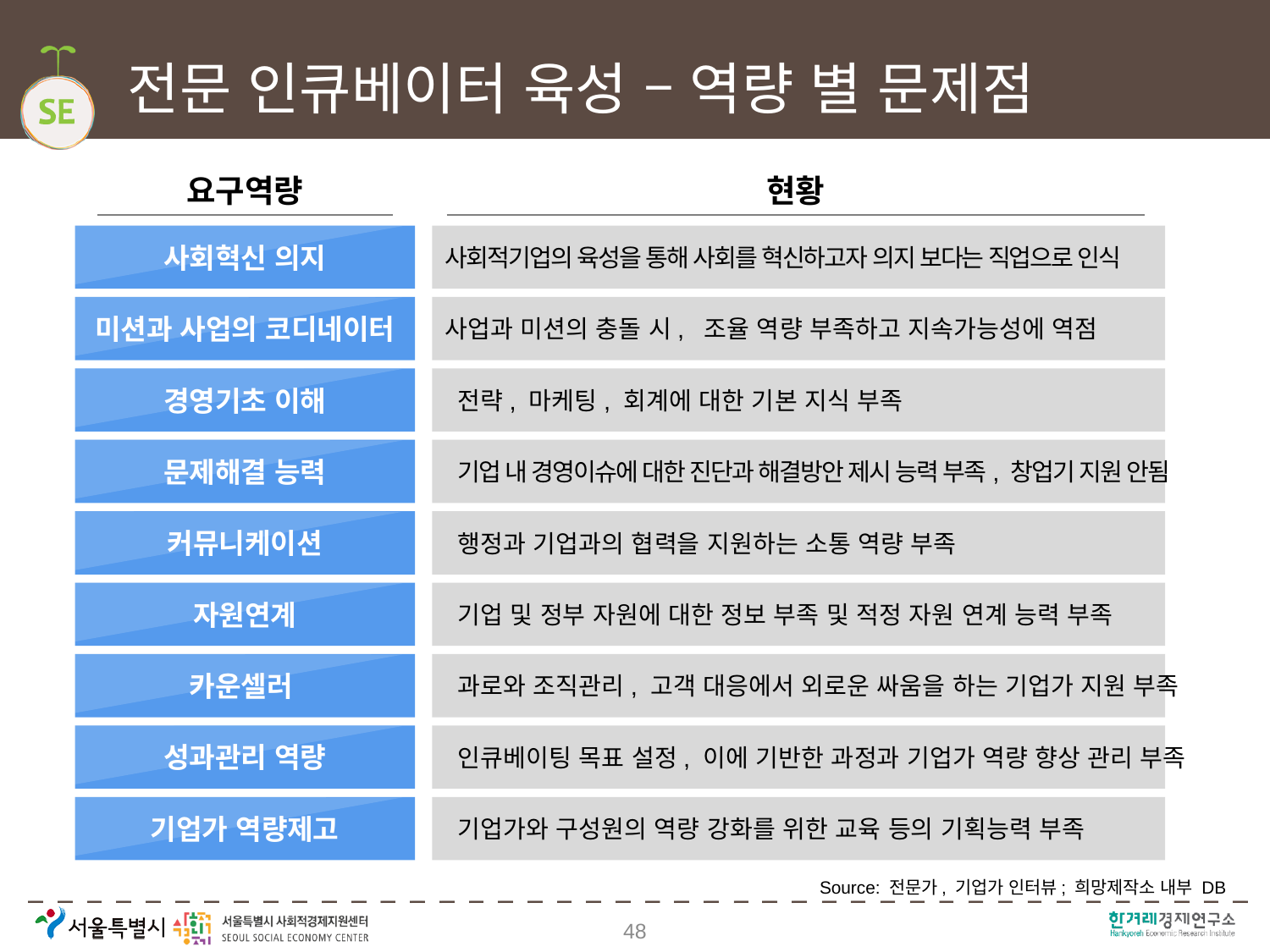

# 전문 인큐베이터 육성 – 역량 별 문제점
요구역량
현황

사회혁신 의지
사회적기업의 육성을 통해 사회를 혁신하고자 의지 보다는 직업으로 인식
사업과 미션의 충돌 시,  조율 역량 부족하고 지속가능성에 역점
 전략, 마케팅, 회계에 대한 기본 지식 부족
 기업 내 경영이슈에 대한 진단과 해결방안 제시 능력 부족, 창업기 지원 안됨
 행정과 기업과의 협력을 지원하는 소통 역량 부족
 기업 및 정부 자원에 대한 정보 부족 및 적정 자원 연계 능력 부족
 과로와 조직관리, 고객 대응에서 외로운 싸움을 하는 기업가 지원 부족
 인큐베이팅 목표 설정, 이에 기반한 과정과 기업가 역량 향상 관리 부족
 기업가와 구성원의 역량 강화를 위한 교육 등의 기획능력 부족

미션과 사업의 코디네이터

경영기초 이해

문제해결 능력

커뮤니케이션

자원연계

카운셀러

성과관리 역량

기업가 역량제고
Source: 전문가, 기업가 인터뷰; 희망제작소 내부 DB
48